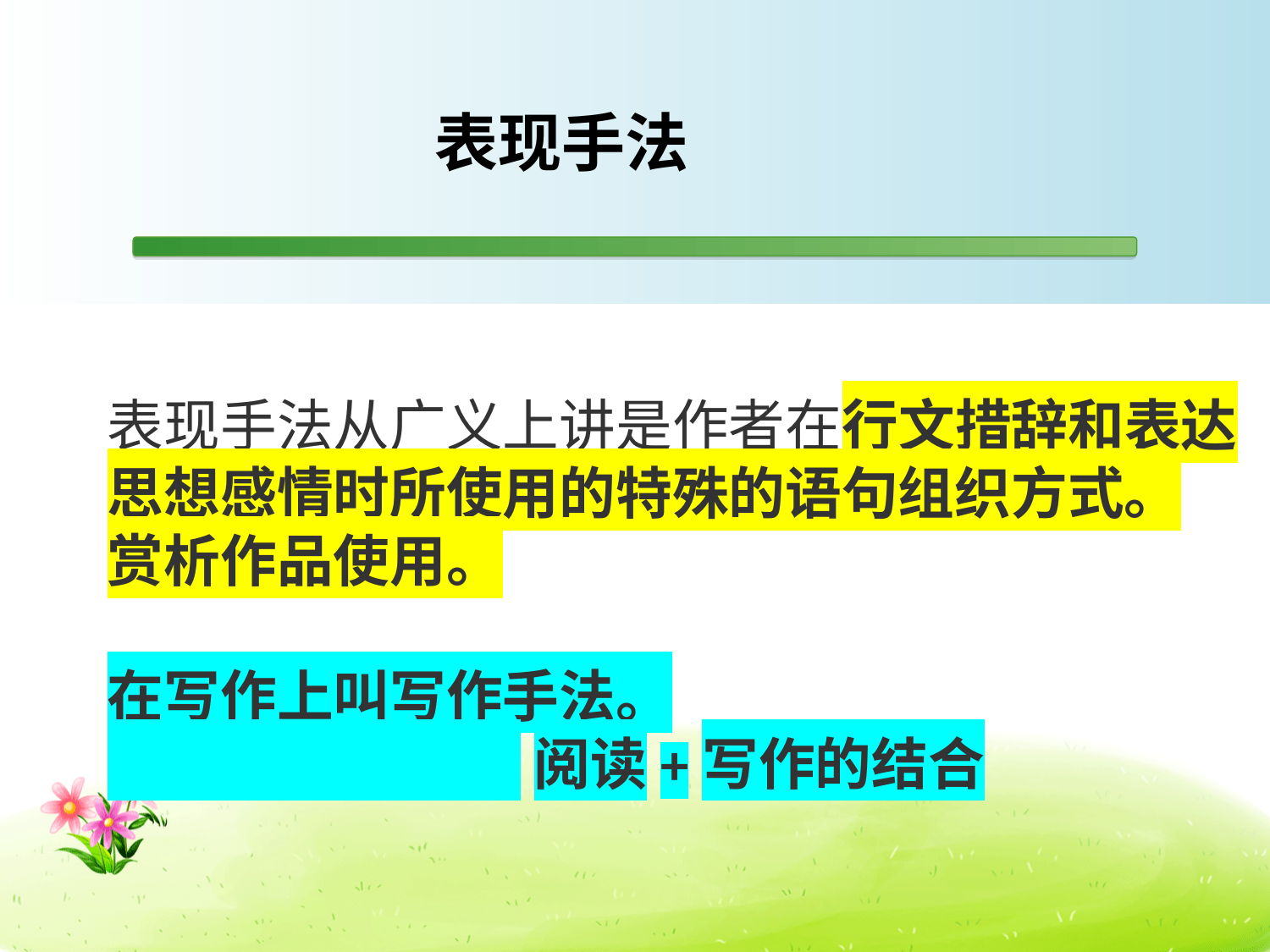

表现手法

表现手法从广义上讲是作者在行文措辞和表达思想感情时所使用的特殊的语句组织方式。
赏析作品使用。

在写作上叫写作手法。
                                阅读+写作的结合